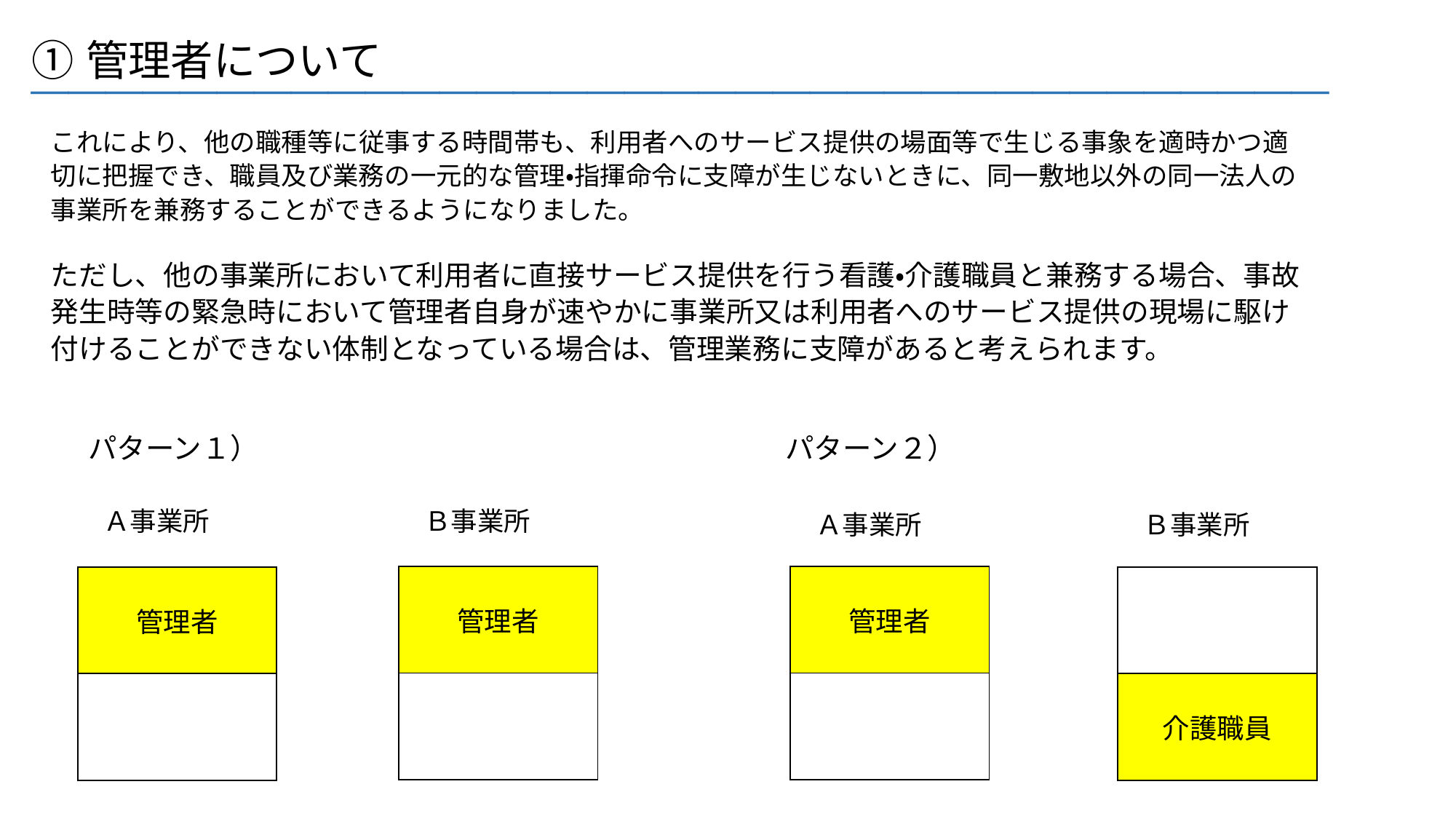

___________________________________
①管理者について
これにより、他の職種等に従事する時間帯も、利用者へのサービス提供の場面等で生じる事象を適時かつ適切に把握でき、職員及び業務の一元的な管理・指揮命令に支障が生じないときに、同一敷地以外の同一法人の事業所を兼務することができるようになりました。
ただし、他の事業所において利用者に直接サービス提供を行う看護・介護職員と兼務する場合、事故発生時等の緊急時において管理者自身が速やかに事業所又は利用者へのサービス提供の現場に駆け付けることができない体制となっている場合は、管理業務に支障があると考えられます。
パターン２）
パターン１）
Ａ事業所
Ｂ事業所
Ａ事業所
Ｂ事業所
| 管理者 |
| --- |
|  |
| 管理者 |
| --- |
|  |
| 管理者 |
| --- |
|  |
|  |
| --- |
| 介護職員 |